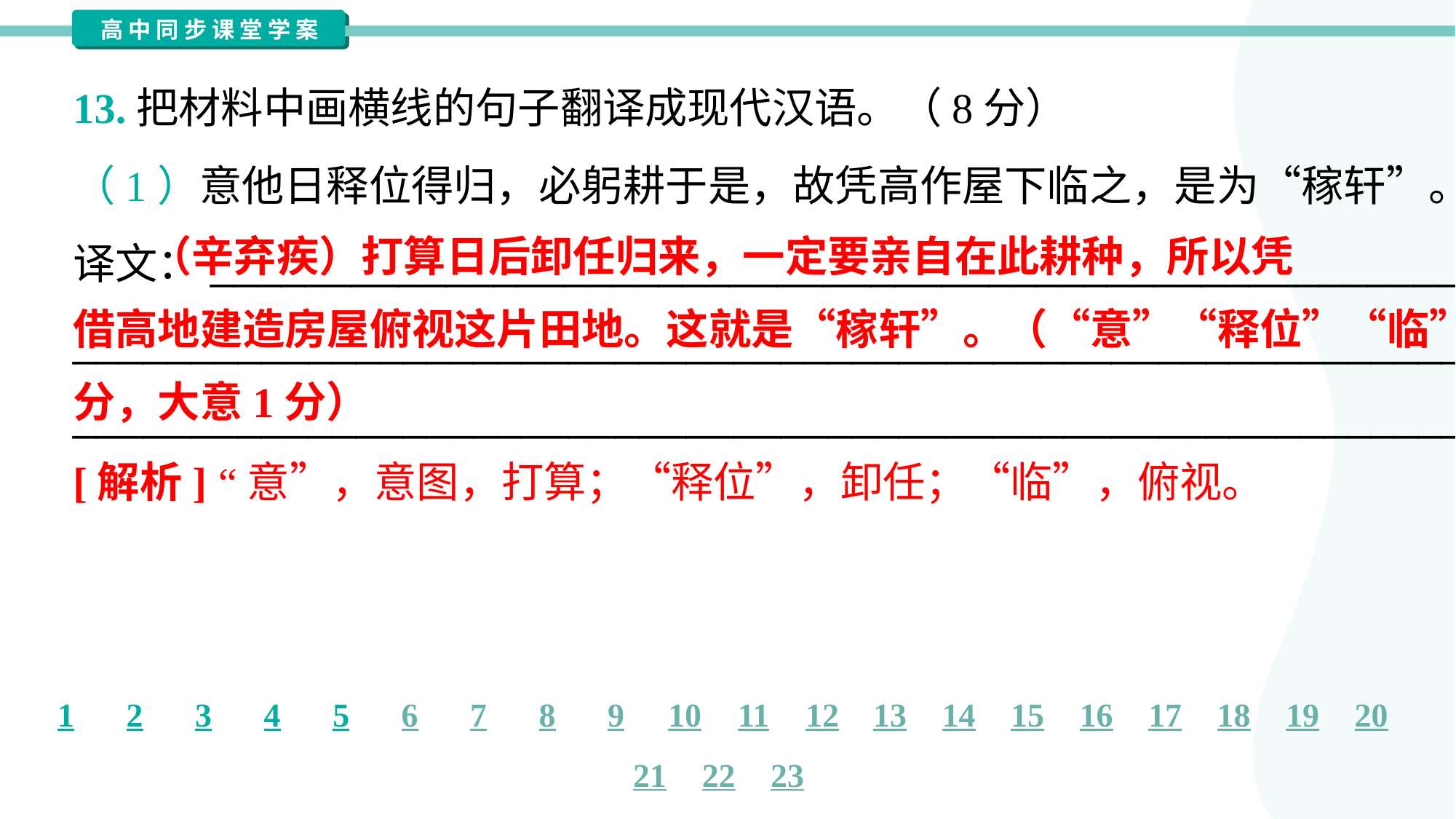

13.把材料中画横线的句子翻译成现代汉语。（8分）
（1）意他日释位得归，必躬耕于是，故凭高作屋下临之，是为“稼轩”。
译文：_______________________________________________________
_____________________________________________________________
_____________________________________________________________
       （辛弃疾）打算日后卸任归来，一定要亲自在此耕种，所以凭
借高地建造房屋俯视这片田地。这就是“稼轩”。（“意”“释位”“临”各1
分，大意1分）
[解析] “意”，意图，打算；“释位”，卸任；“临”，俯视。